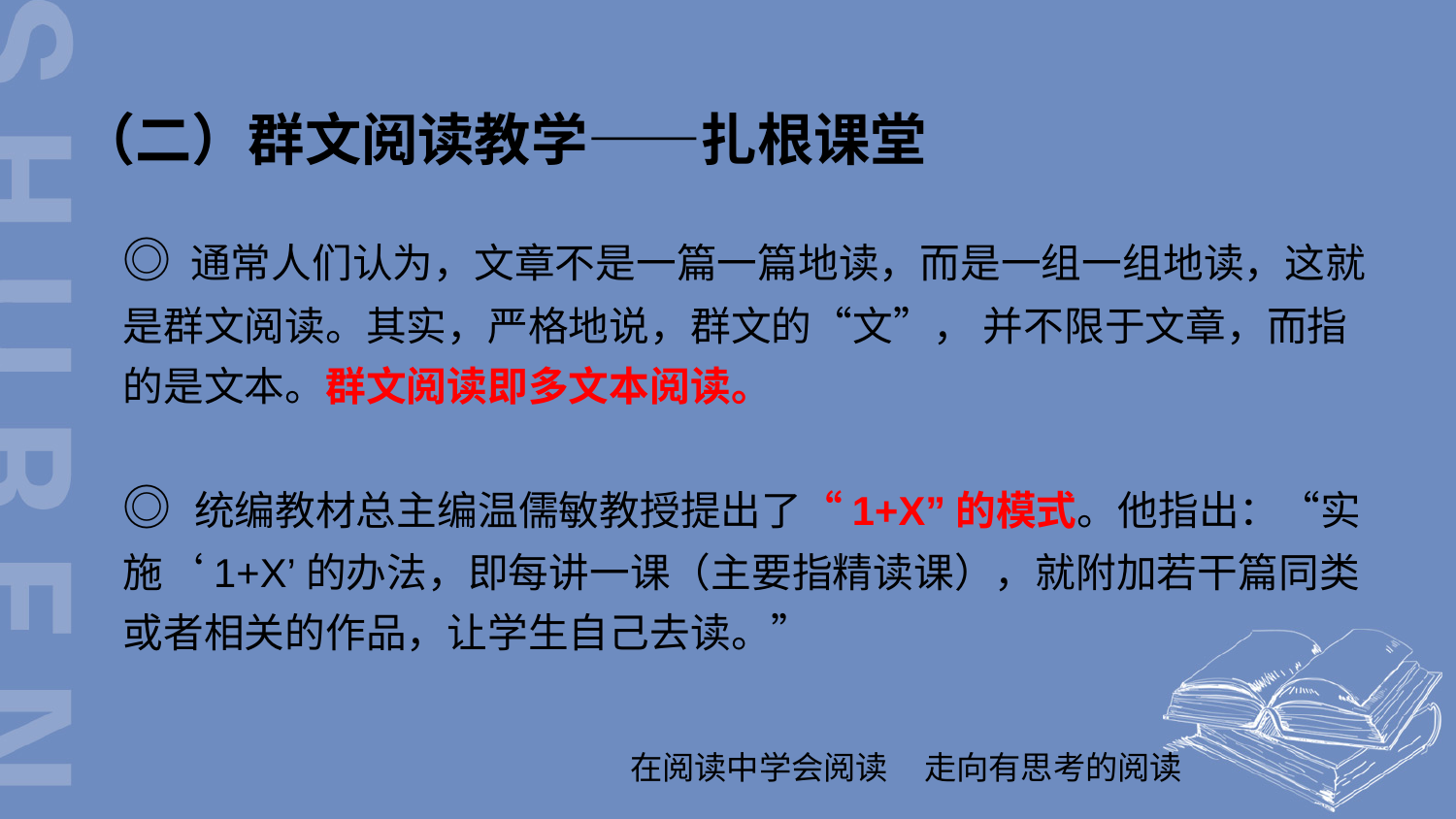

（二）群文阅读教学——扎根课堂
◎ 通常人们认为，文章不是一篇一篇地读，而是一组一组地读，这就是群文阅读。其实，严格地说，群文的“文”， 并不限于文章，而指的是文本。群文阅读即多文本阅读。

◎ 统编教材总主编温儒敏教授提出了“1+X”的模式。他指出：“实施‘1+X’的办法，即每讲一课（主要指精读课），就附加若干篇同类或者相关的作品，让学生自己去读。”